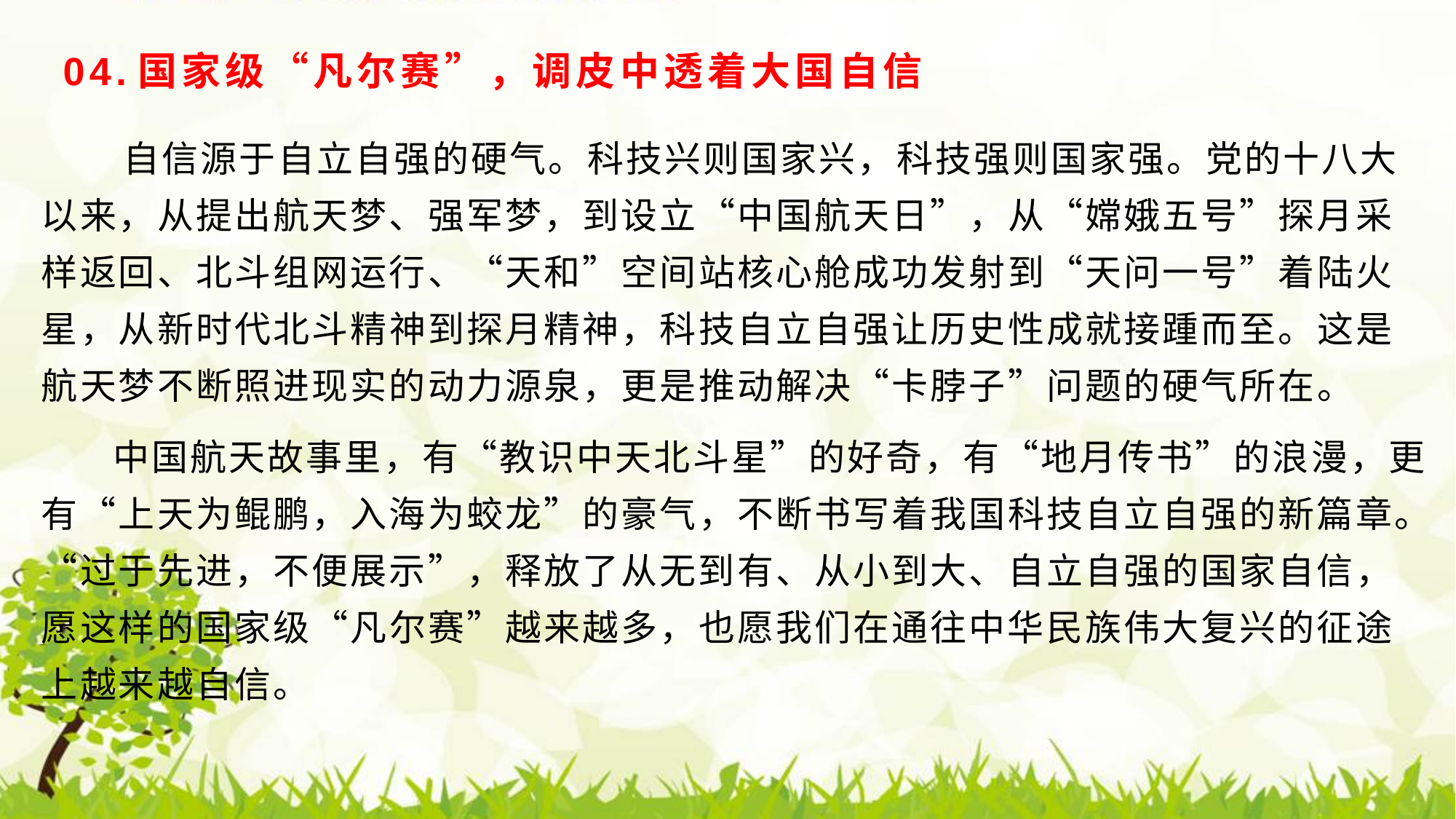

# 04.国家级“凡尔赛”，调皮中透着大国自信
       自信源于自立自强的硬气。科技兴则国家兴，科技强则国家强。党的十八大以来，从提出航天梦、强军梦，到设立“中国航天日”，从“嫦娥五号”探月采样返回、北斗组网运行、“天和”空间站核心舱成功发射到“天问一号”着陆火星，从新时代北斗精神到探月精神，科技自立自强让历史性成就接踵而至。这是航天梦不断照进现实的动力源泉，更是推动解决“卡脖子”问题的硬气所在。
      中国航天故事里，有“教识中天北斗星”的好奇，有“地月传书”的浪漫，更有“上天为鲲鹏，入海为蛟龙”的豪气，不断书写着我国科技自立自强的新篇章。“过于先进，不便展示”，释放了从无到有、从小到大、自立自强的国家自信，愿这样的国家级“凡尔赛”越来越多，也愿我们在通往中华民族伟大复兴的征途上越来越自信。